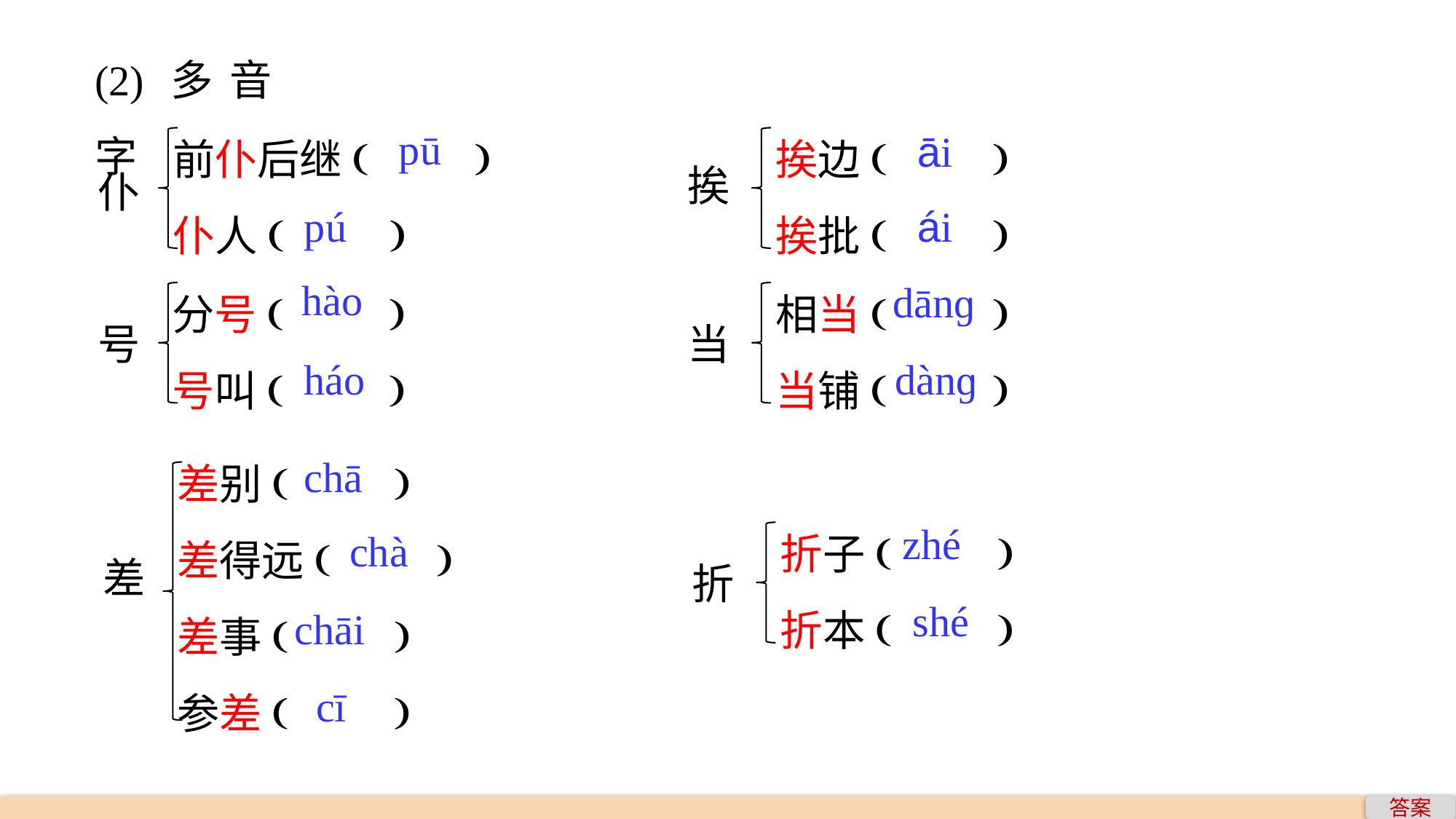

(2)多音字
前仆后继(　　)
仆人(　　)
挨边(　　)
挨批(　　)
pū
āi

挨
仆
pú
ái
分号(　　)
号叫(　　)
相当(　　)
当铺(　　)
hào
dānɡ

号
当
háo
dànɡ
差别(　　)
差得远(　　)
差事(　　)
参差(　　)
chā

折子(　　)
折本(　　)
zhé
chà

差
折
shé
chāi
cī
答案